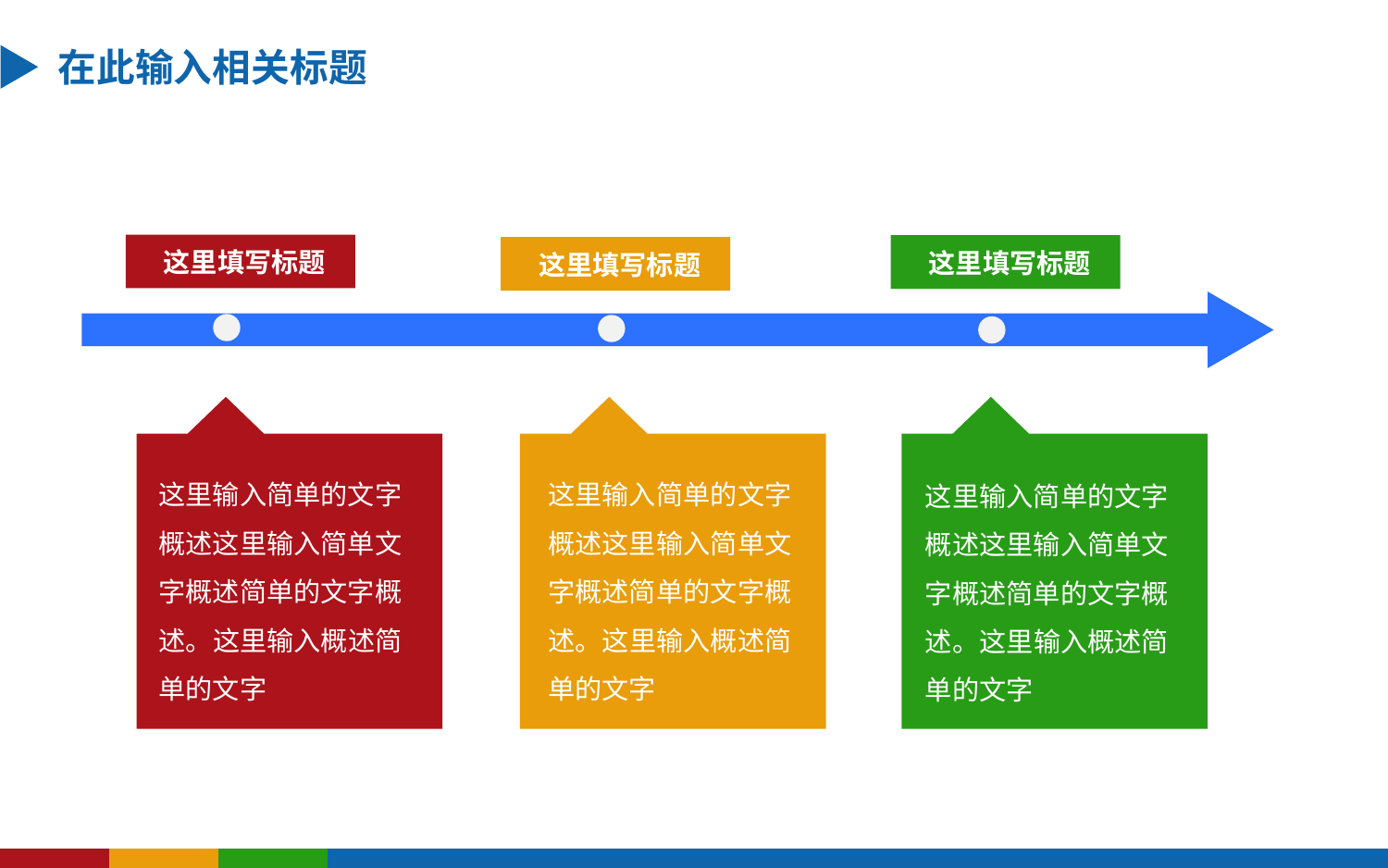

在此输入相关标题

这里填写标题
这里填写标题
这里填写标题

这里输入简单的文字概述这里输入简单文字概述简单的文字概述。这里输入概述简单的文字
这里输入简单的文字概述这里输入简单文字概述简单的文字概述。这里输入概述简单的文字
这里输入简单的文字概述这里输入简单文字概述简单的文字概述。这里输入概述简单的文字